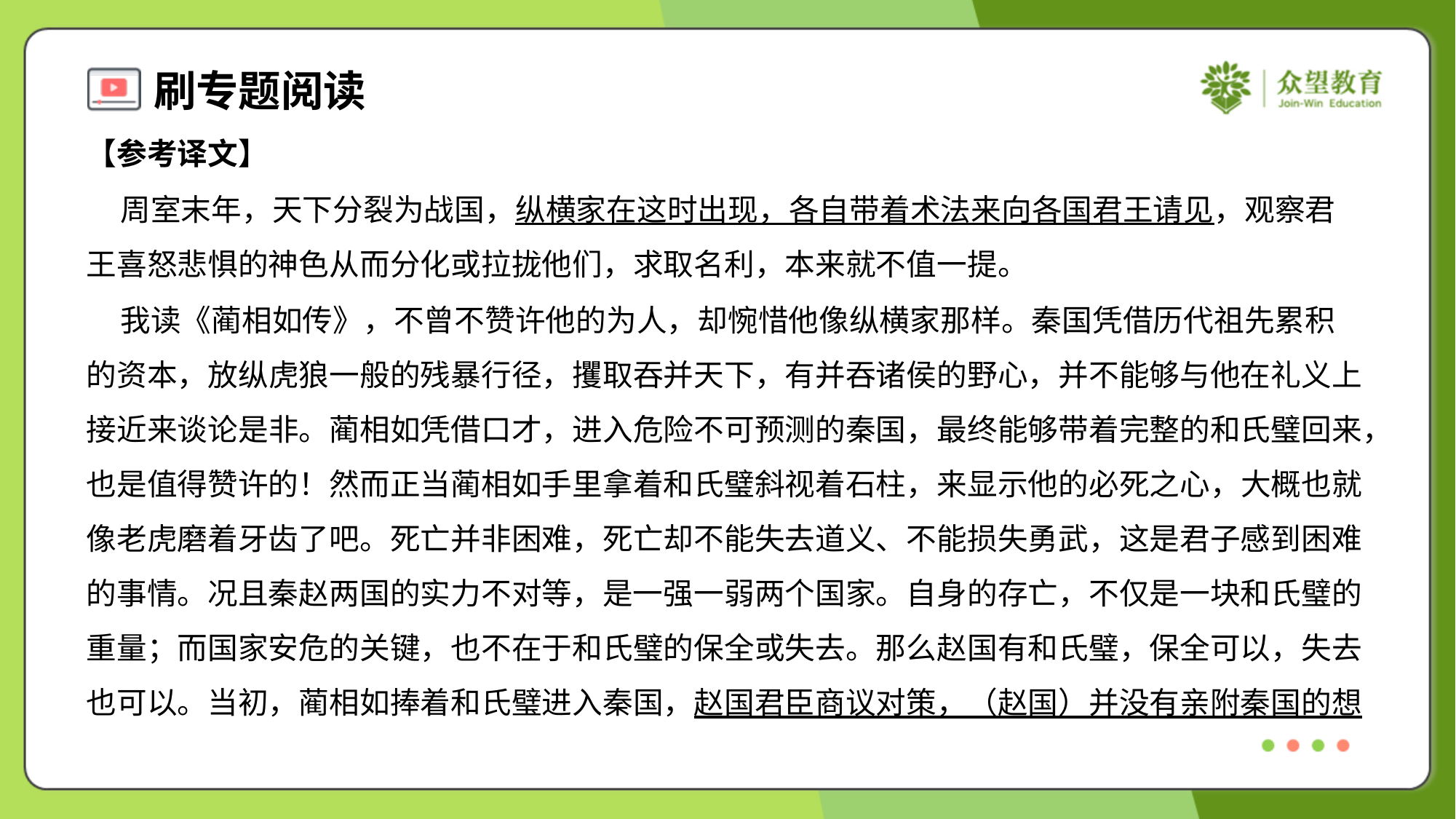

【参考译文】
    周室末年，天下分裂为战国，纵横家在这时出现，各自带着术法来向各国君王请见，观察君
王喜怒悲惧的神色从而分化或拉拢他们，求取名利，本来就不值一提。
    我读《蔺相如传》，不曾不赞许他的为人，却惋惜他像纵横家那样。秦国凭借历代祖先累积
的资本，放纵虎狼一般的残暴行径，攫取吞并天下，有并吞诸侯的野心，并不能够与他在礼义上
接近来谈论是非。蔺相如凭借口才，进入危险不可预测的秦国，最终能够带着完整的和氏璧回来，
也是值得赞许的！然而正当蔺相如手里拿着和氏璧斜视着石柱，来显示他的必死之心，大概也就
像老虎磨着牙齿了吧。死亡并非困难，死亡却不能失去道义、不能损失勇武，这是君子感到困难
的事情。况且秦赵两国的实力不对等，是一强一弱两个国家。自身的存亡，不仅是一块和氏璧的
重量；而国家安危的关键，也不在于和氏璧的保全或失去。那么赵国有和氏璧，保全可以，失去
也可以。当初，蔺相如捧着和氏璧进入秦国，赵国君臣商议对策，（赵国）并没有亲附秦国的想